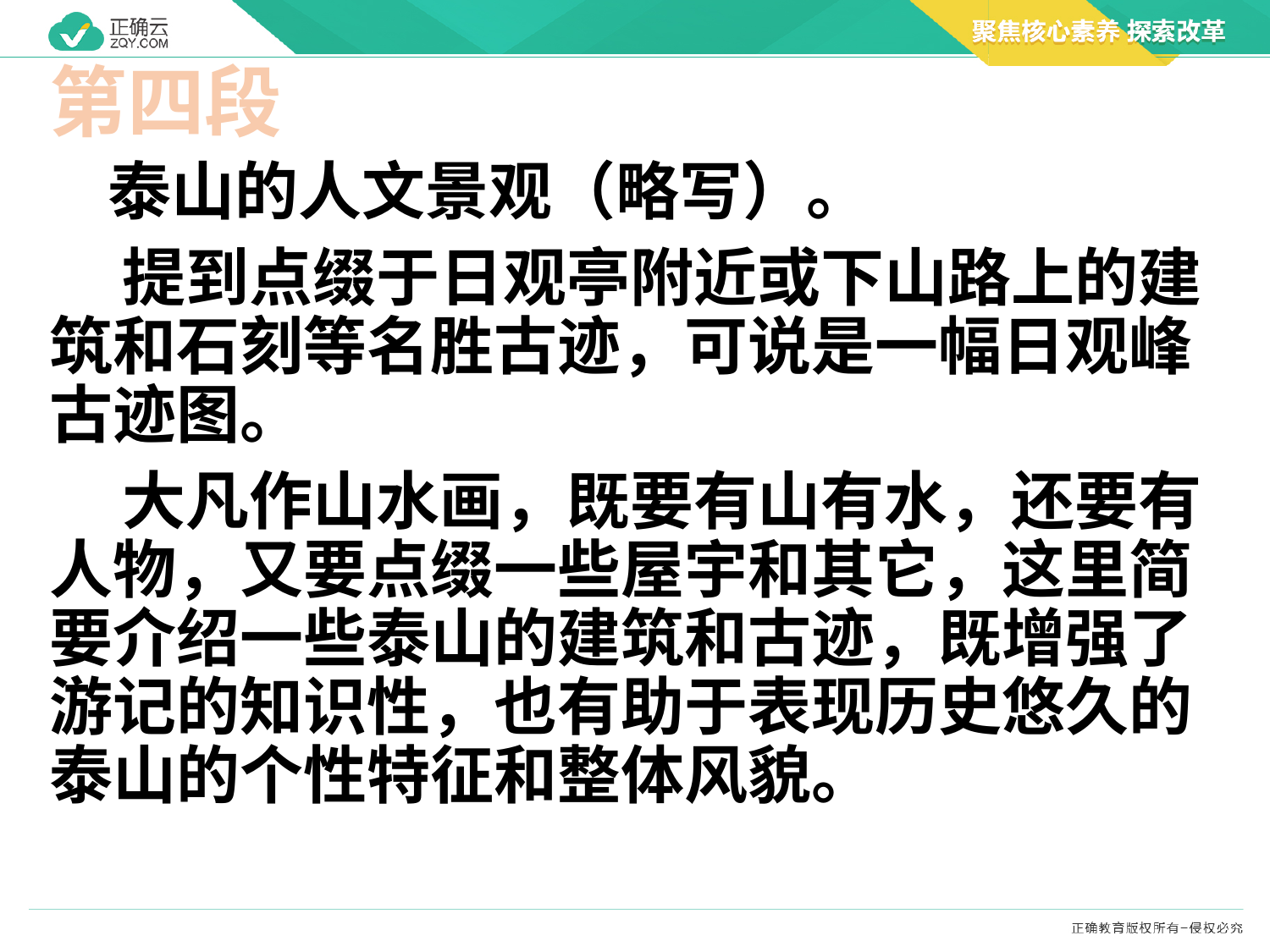

第四段
   泰山的人文景观（略写）。
    提到点缀于日观亭附近或下山路上的建筑和石刻等名胜古迹，可说是一幅日观峰古迹图。
    大凡作山水画，既要有山有水，还要有人物，又要点缀一些屋宇和其它，这里简要介绍一些泰山的建筑和古迹，既增强了游记的知识性，也有助于表现历史悠久的泰山的个性特征和整体风貌。